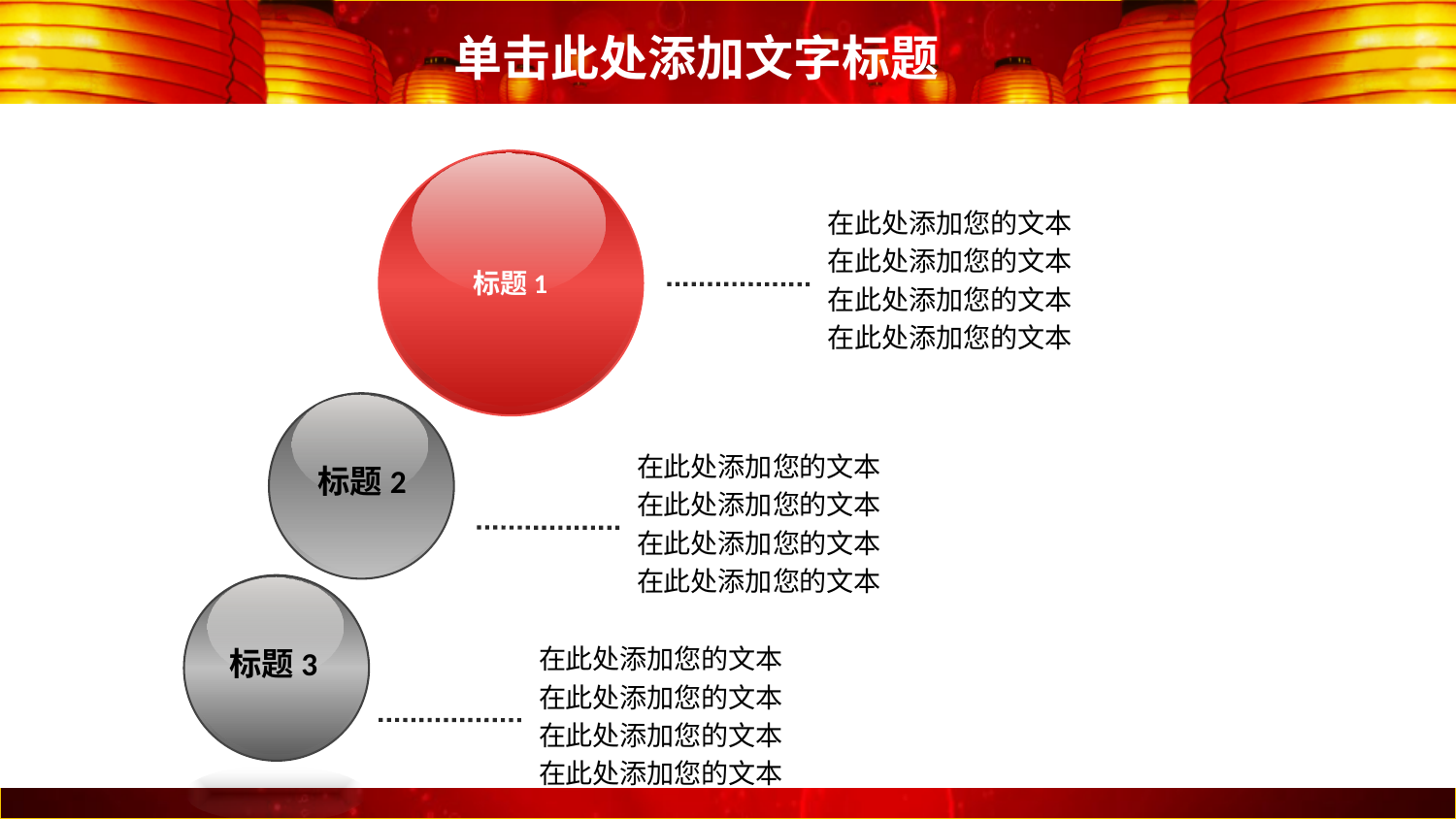

标题1
在此处添加您的文本
在此处添加您的文本
在此处添加您的文本
在此处添加您的文本

标题2
在此处添加您的文本
在此处添加您的文本
在此处添加您的文本
在此处添加您的文本

标题3

在此处添加您的文本
在此处添加您的文本
在此处添加您的文本
在此处添加您的文本